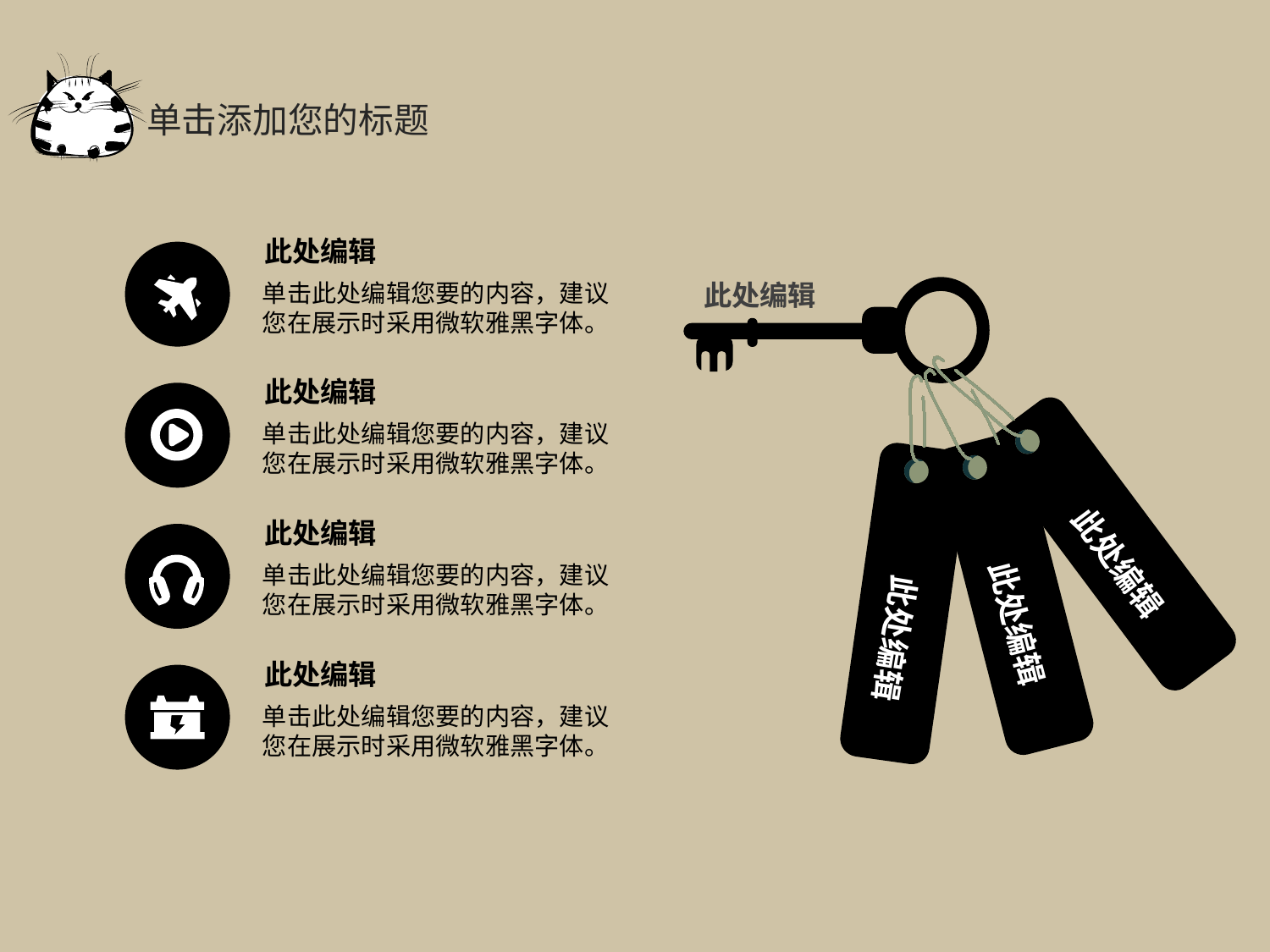

单击添加您的标题
此处编辑

单击此处编辑您要的内容，建议您在展示时采用微软雅黑字体。
此处编辑

此处编辑
此处编辑
此处编辑
此处编辑

单击此处编辑您要的内容，建议您在展示时采用微软雅黑字体。
此处编辑

单击此处编辑您要的内容，建议您在展示时采用微软雅黑字体。

此处编辑

单击此处编辑您要的内容，建议您在展示时采用微软雅黑字体。